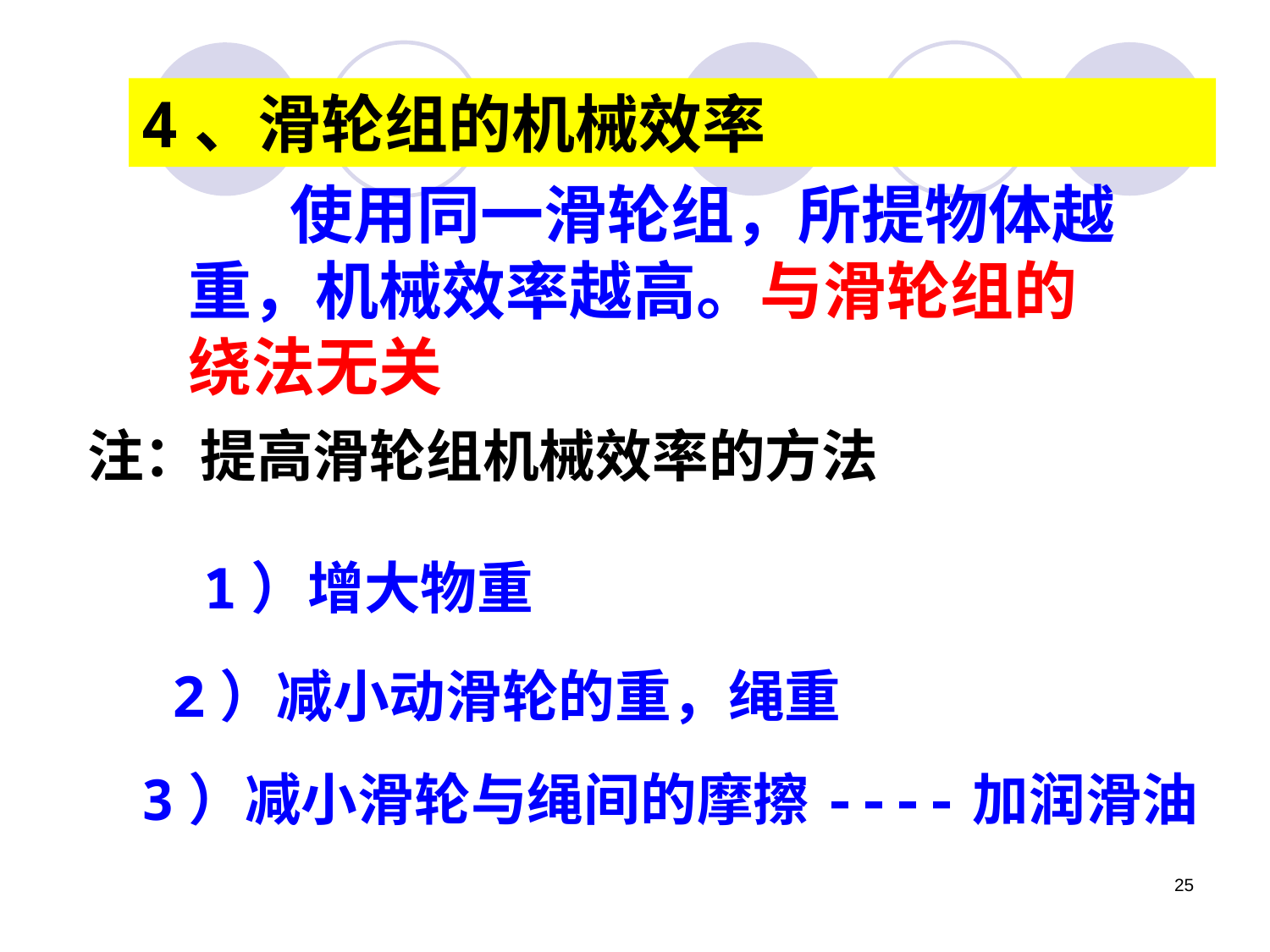

4、滑轮组的机械效率
      使用同一滑轮组，所提物体越重，机械效率越高。与滑轮组的绕法无关
注：提高滑轮组机械效率的方法
1）增大物重
2）减小动滑轮的重，绳重
3）减小滑轮与绳间的摩擦----加润滑油
25